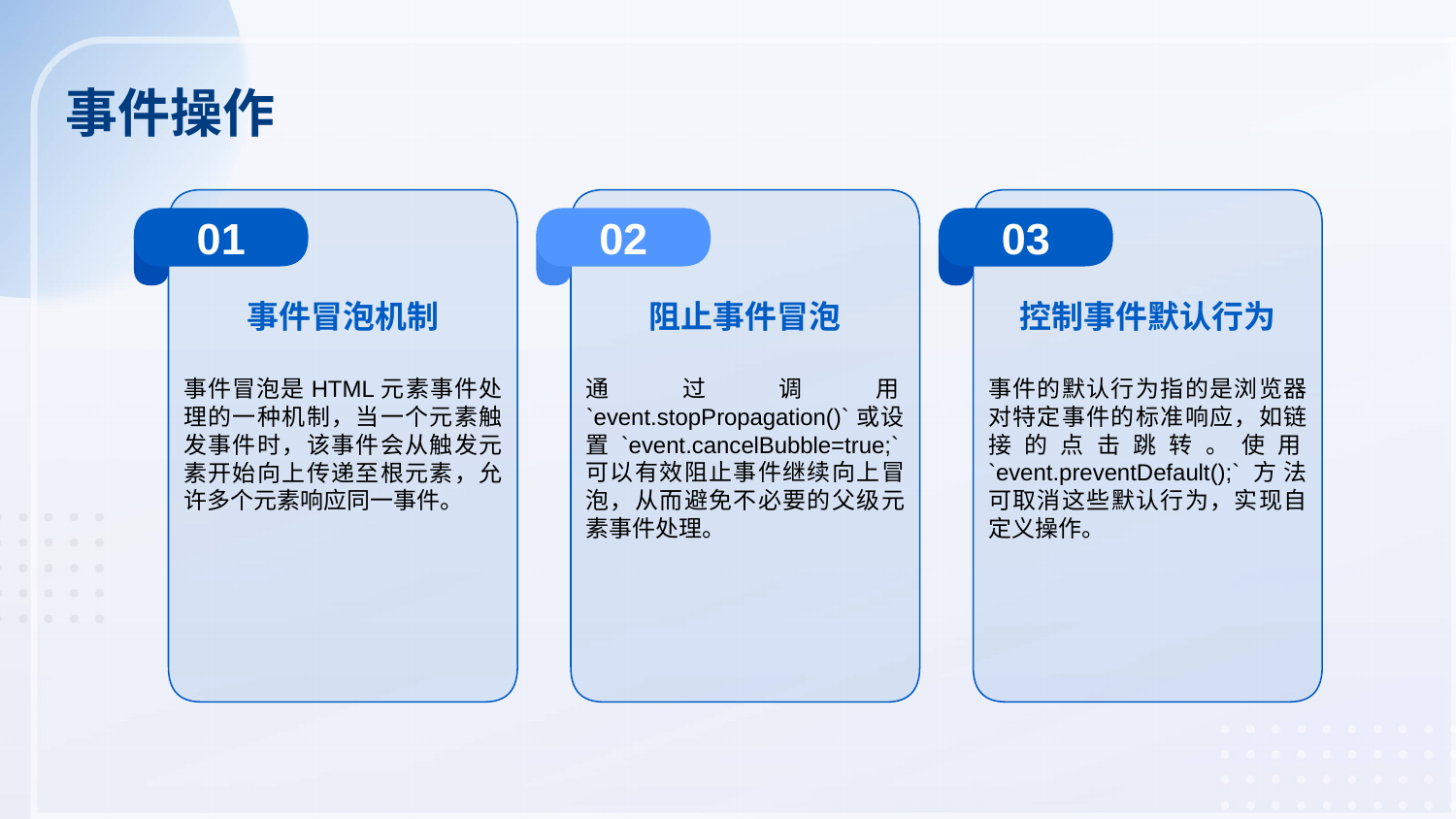

事件操作

01
02
03

事件冒泡机制
阻止事件冒泡
控制事件默认行为
事件冒泡是HTML元素事件处理的一种机制，当一个元素触发事件时，该事件会从触发元素开始向上传递至根元素，允许多个元素响应同一事件。
通过调用`event.stopPropagation()`或设置`event.cancelBubble=true;`可以有效阻止事件继续向上冒泡，从而避免不必要的父级元素事件处理。
事件的默认行为指的是浏览器对特定事件的标准响应，如链接的点击跳转。使用`event.preventDefault();`方法可取消这些默认行为，实现自定义操作。